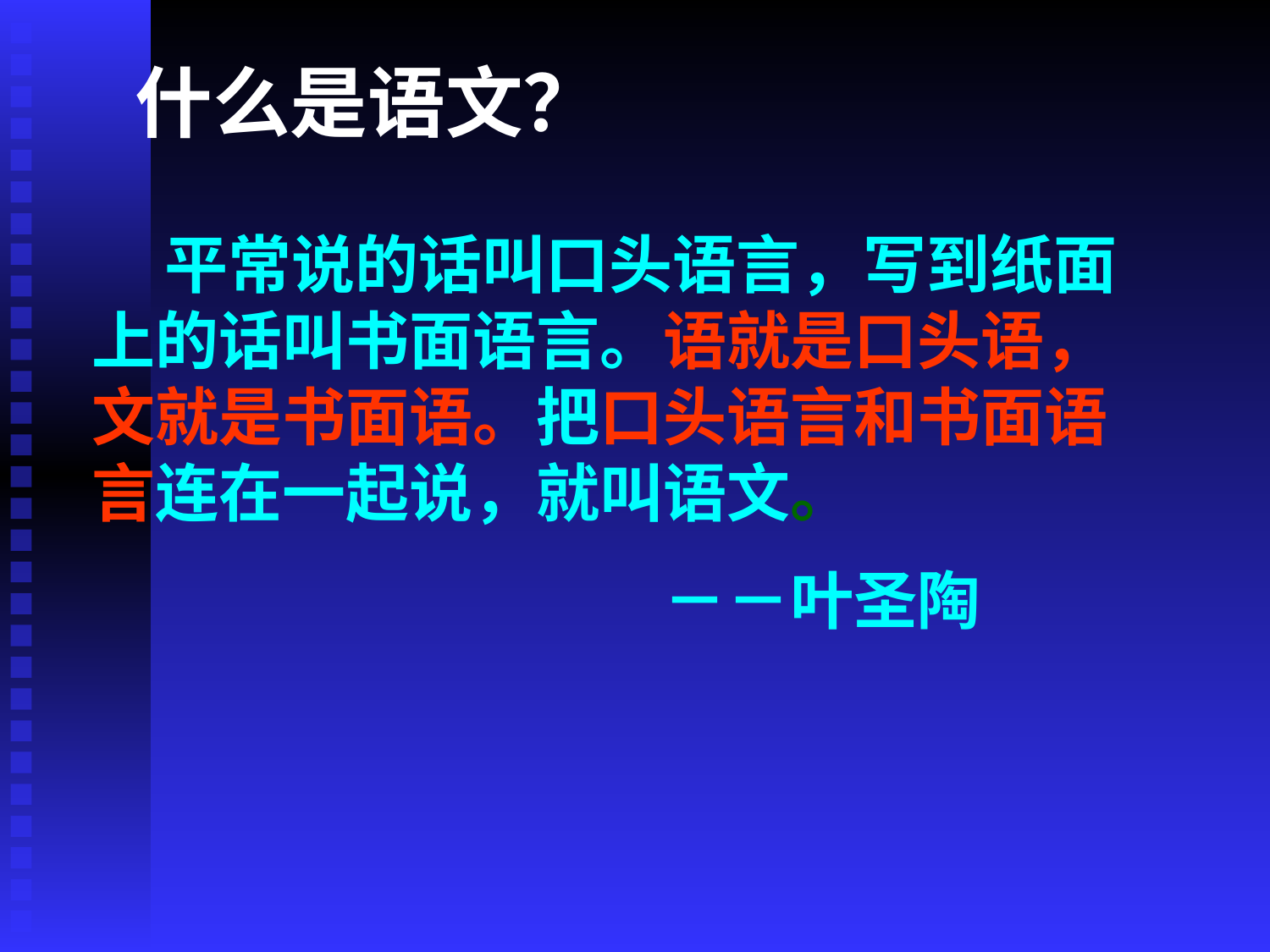

什么是语文？
    平常说的话叫口头语言，写到纸面上的话叫书面语言。语就是口头语，文就是书面语。把口头语言和书面语言连在一起说，就叫语文。
　　　　　　　　　－－叶圣陶